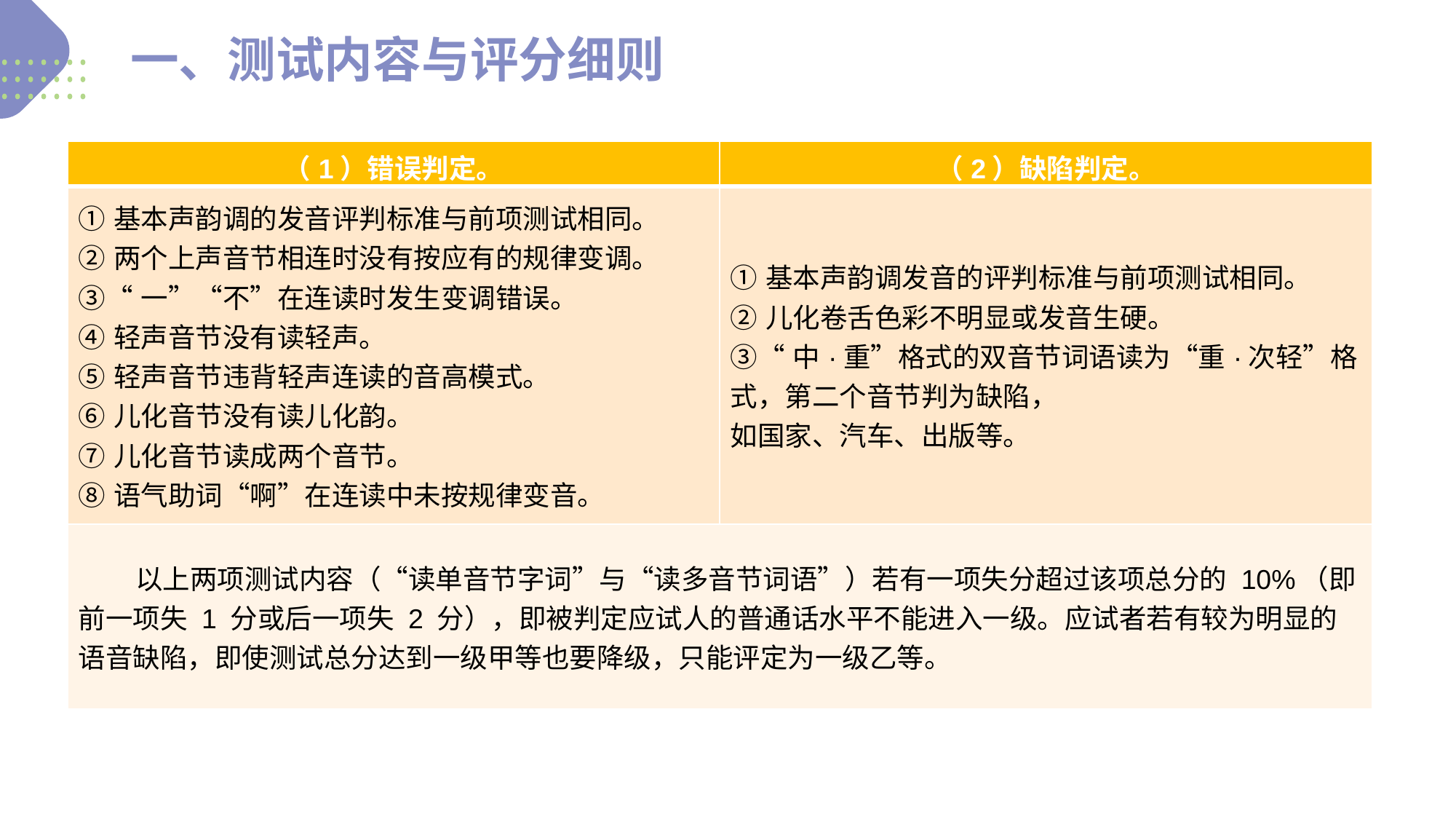

一、测试内容与评分细则

| （1）错误判定。 | （2）缺陷判定。 |
| --- | --- |
| ①基本声韵调的发音评判标准与前项测试相同。 ②两个上声音节相连时没有按应有的规律变调。 ③“一”“不”在连读时发生变调错误。 ④轻声音节没有读轻声。 ⑤轻声音节违背轻声连读的音高模式。 ⑥儿化音节没有读儿化韵。 ⑦儿化音节读成两个音节。 ⑧语气助词“啊”在连读中未按规律变音。 | ①基本声韵调发音的评判标准与前项测试相同。 ②儿化卷舌色彩不明显或发音生硬。 ③“中·重”格式的双音节词语读为“重·次轻”格式，第二个音节判为缺陷， 如国家、汽车、出版等。 |
| 以上两项测试内容（“读单音节字词”与“读多音节词语”）若有一项失分超过该项总分的 10%（即前一项失 1 分或后一项失 2 分），即被判定应试人的普通话水平不能进入一级。应试者若有较为明显的语音缺陷，即使测试总分达到一级甲等也要降级，只能评定为一级乙等。 |  |